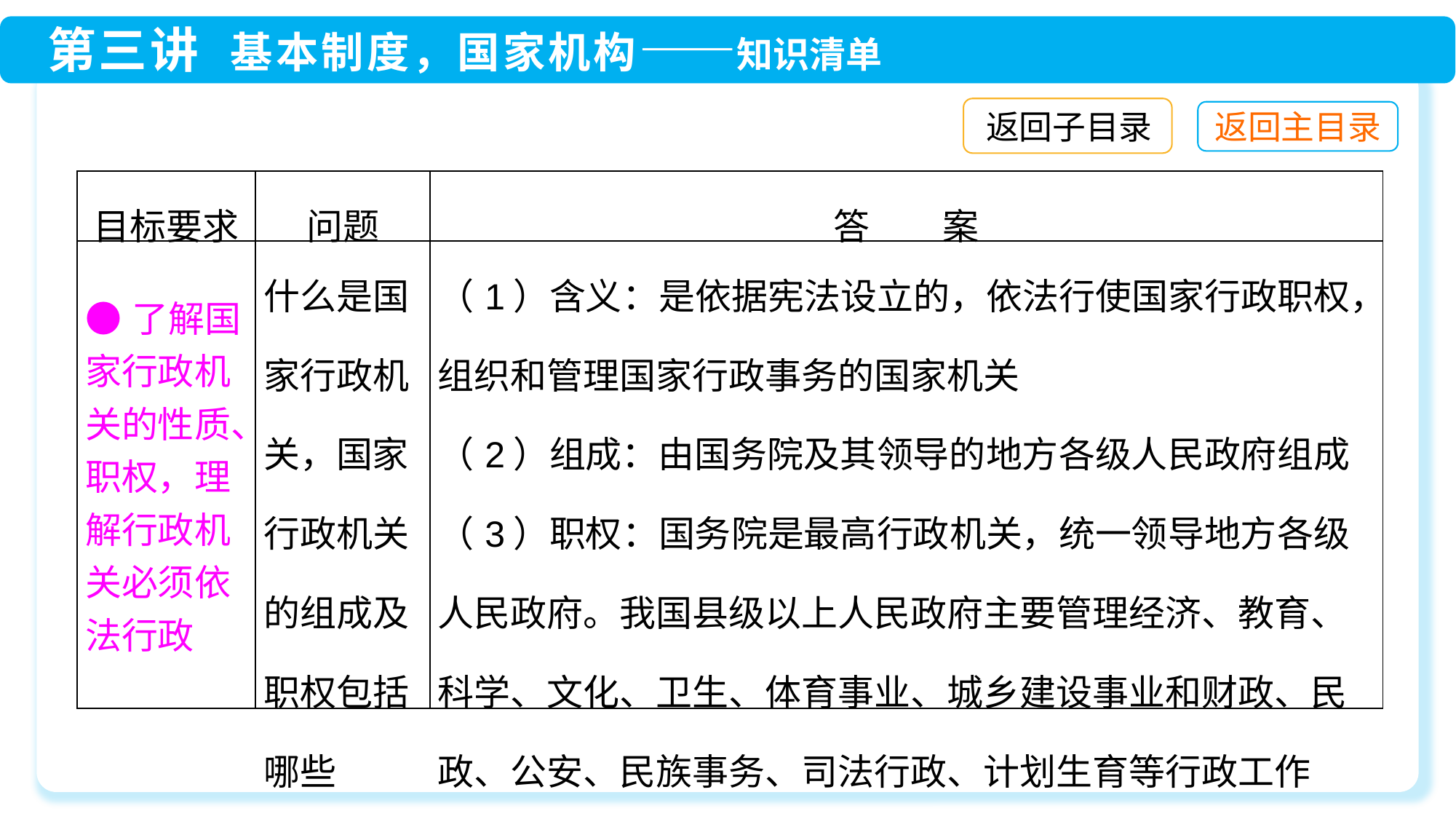

返回子目录
| 目标要求 | 问题 | 答　　案 |
| --- | --- | --- |
| ●了解国家行政机关的性质、职权，理解行政机关必须依法行政 | 什么是国家行政机关，国家行政机关的组成及职权包括哪些 | （1）含义：是依据宪法设立的，依法行使国家行政职权，组织和管理国家行政事务的国家机关 （2）组成：由国务院及其领导的地方各级人民政府组成 （3）职权：国务院是最高行政机关，统一领导地方各级人民政府。我国县级以上人民政府主要管理经济、教育、科学、文化、卫生、体育事业、城乡建设事业和财政、民政、公安、民族事务、司法行政、计划生育等行政工作 |